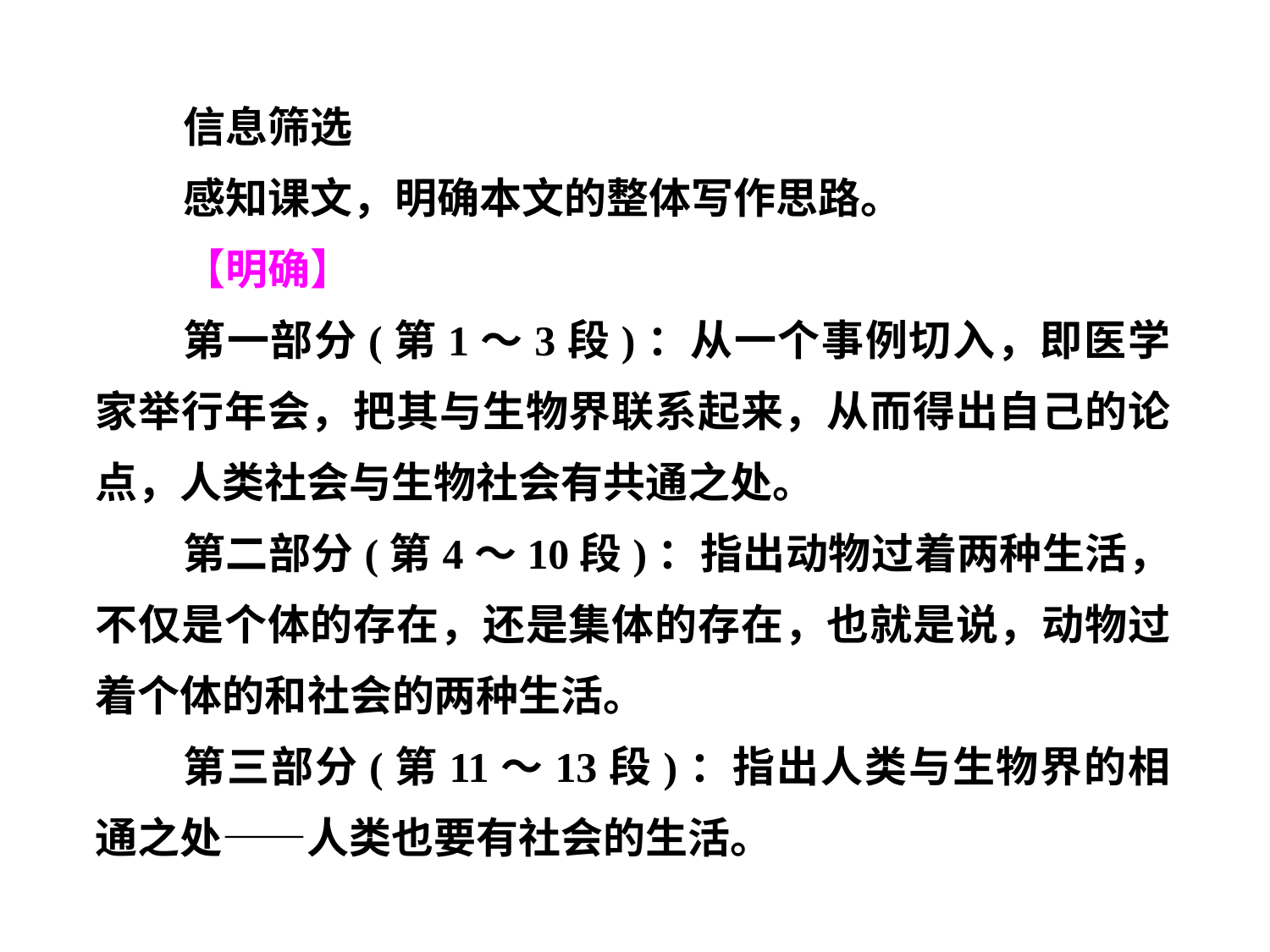

信息筛选
感知课文，明确本文的整体写作思路。
【明确】
第一部分(第1～3段)：从一个事例切入，即医学家举行年会，把其与生物界联系起来，从而得出自己的论点，人类社会与生物社会有共通之处。
第二部分(第4～10段)：指出动物过着两种生活，不仅是个体的存在，还是集体的存在，也就是说，动物过着个体的和社会的两种生活。
第三部分(第11～13段)：指出人类与生物界的相通之处——人类也要有社会的生活。